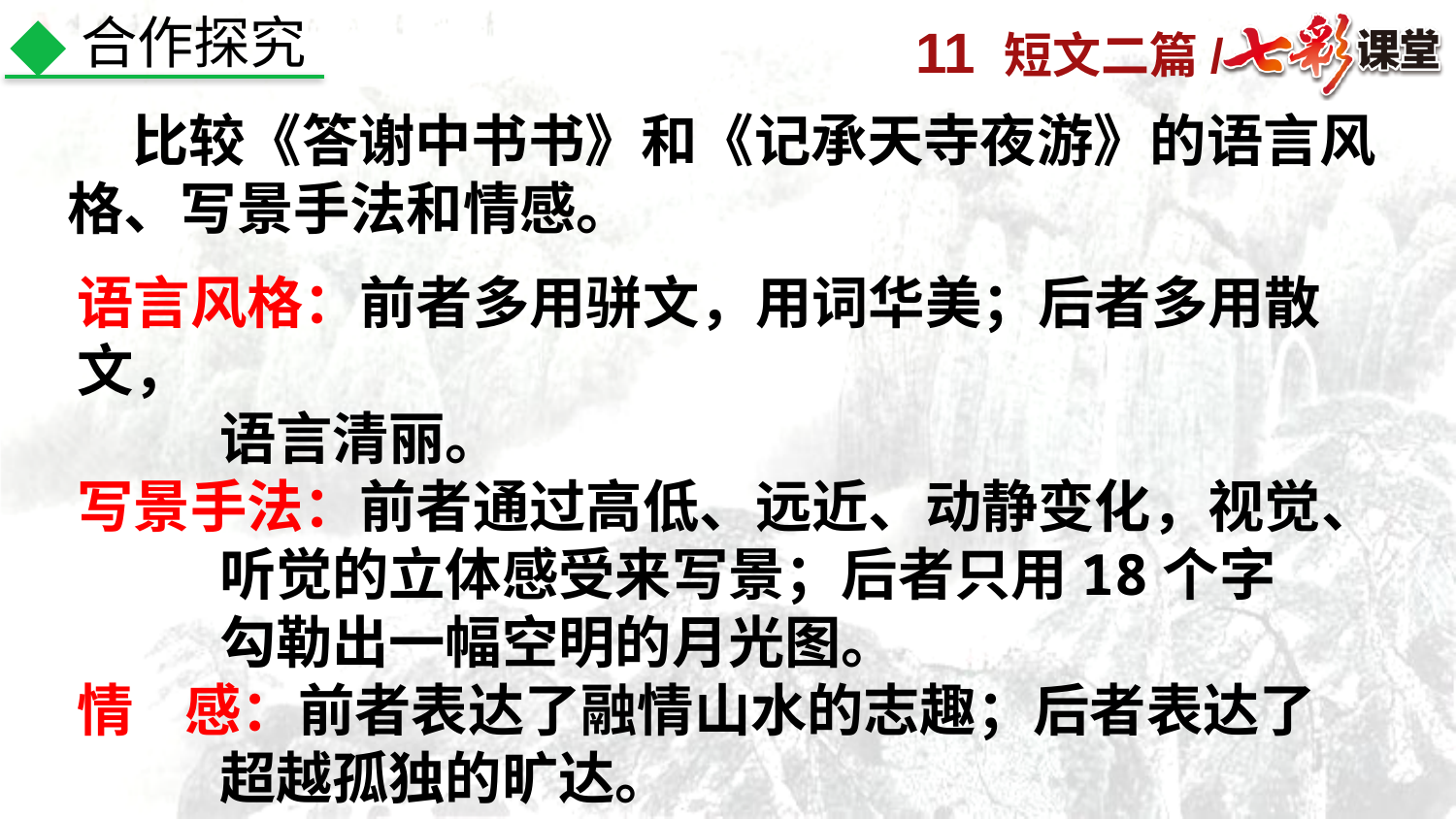

合作探究

    比较《答谢中书书》和《记承天寺夜游》的语言风格、写景手法和情感。
语言风格：前者多用骈文，用词华美；后者多用散文，
          语言清丽。
写景手法：前者通过高低、远近、动静变化，视觉、
          听觉的立体感受来写景；后者只用18个字
          勾勒出一幅空明的月光图。
情    感：前者表达了融情山水的志趣；后者表达了
          超越孤独的旷达。